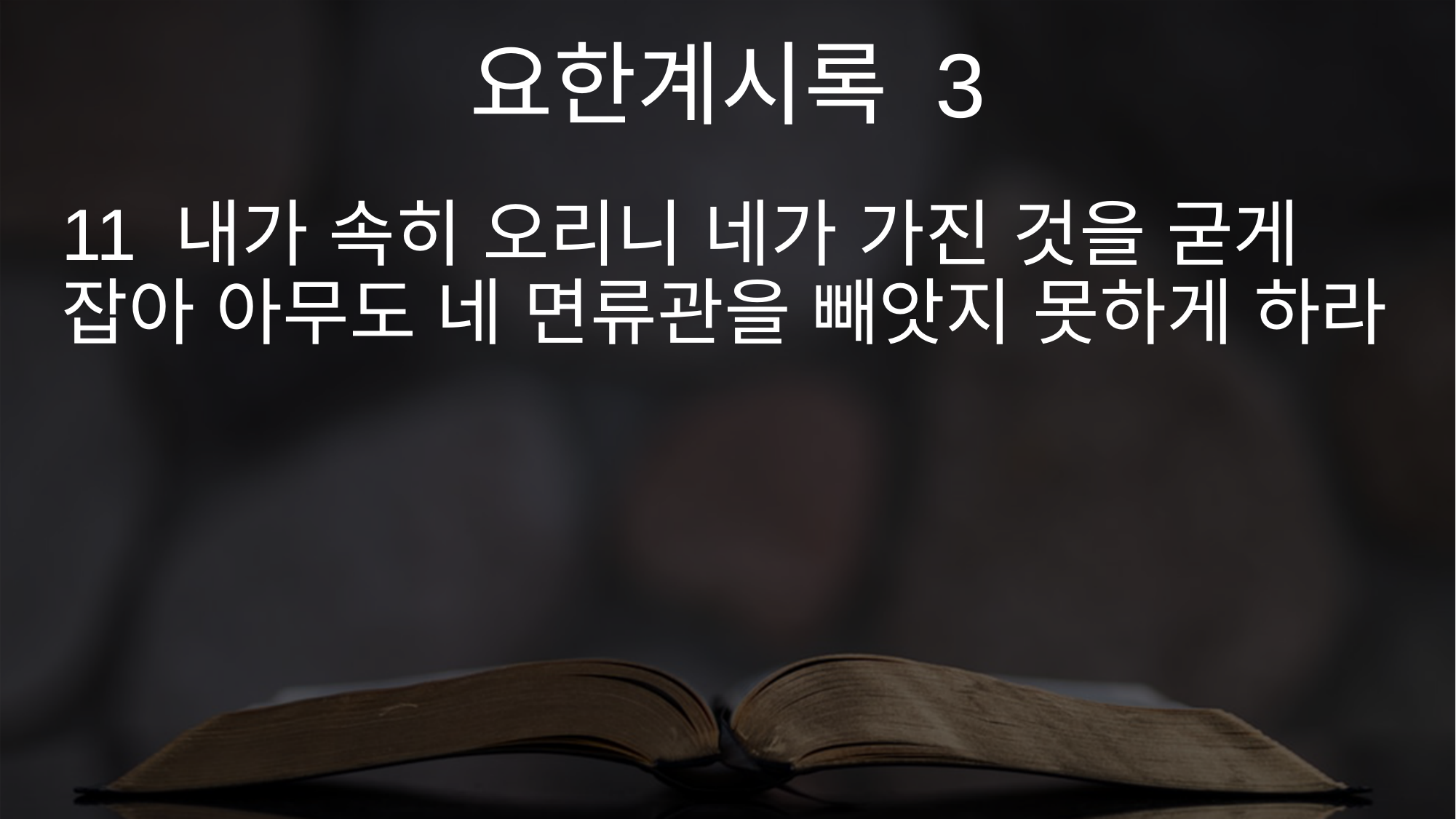

요한계시록 3
11 내가 속히 오리니 네가 가진 것을 굳게 잡아 아무도 네 면류관을 빼앗지 못하게 하라